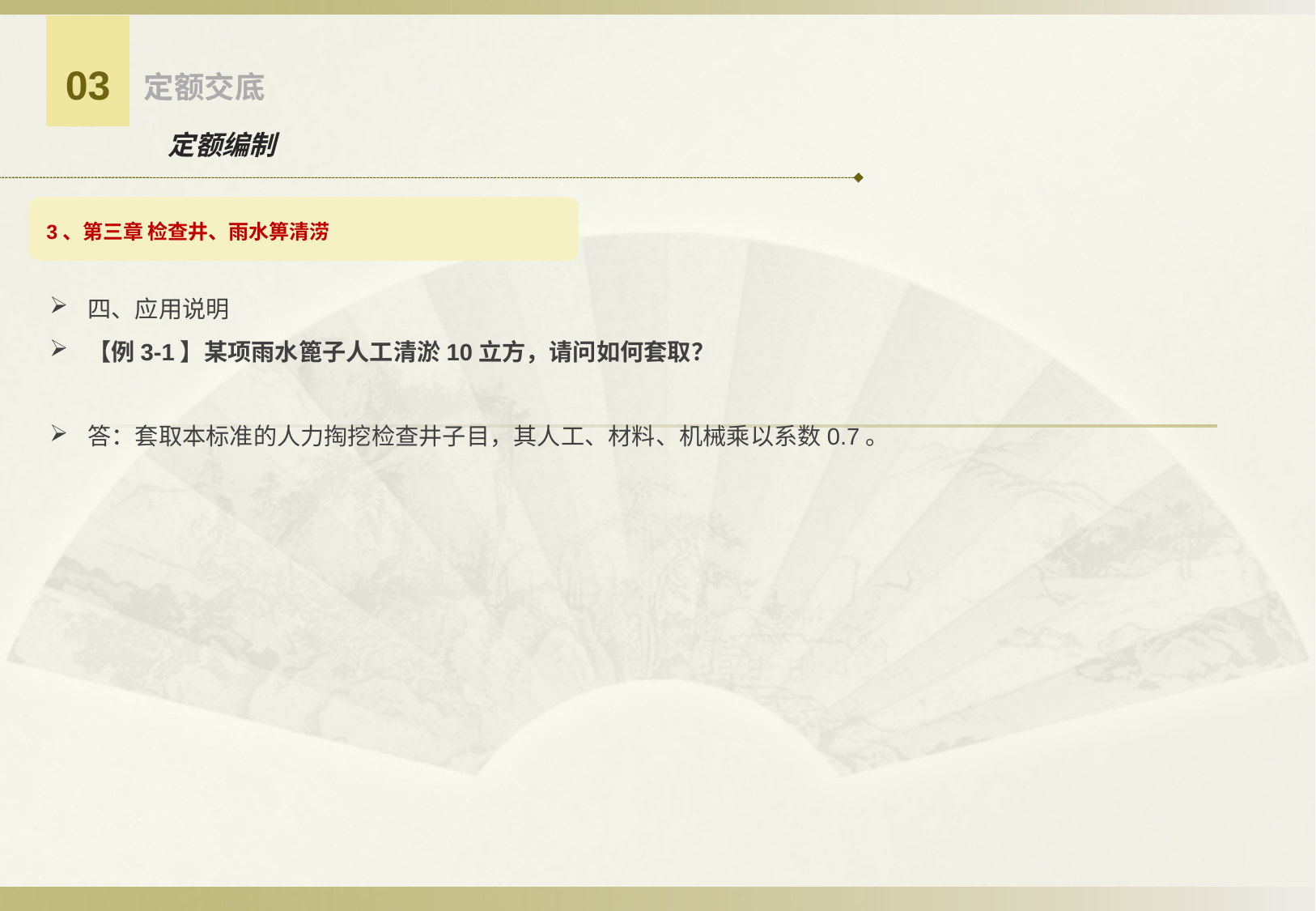

03
定额交底
定额编制

3、第三章 检查井、雨水箅清涝
四、应用说明
【例3-1】某项雨水篦子人工清淤10立方，请问如何套取？

答：套取本标准的人力掏挖检查井子目，其人工、材料、机械乘以系数0.7。